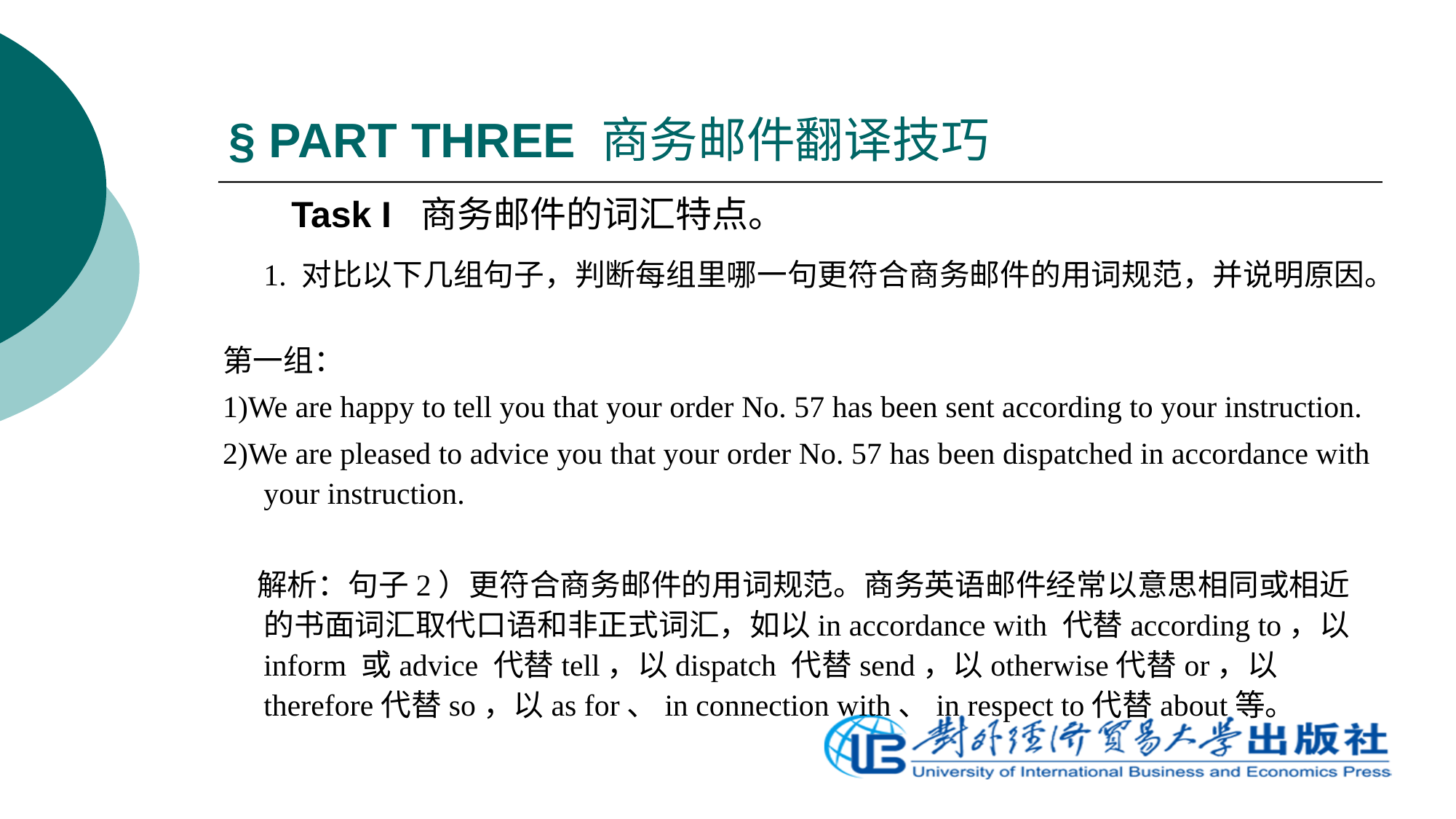

# § PART THREE 商务邮件翻译技巧
Task I  商务邮件的词汇特点。
	1. 对比以下几组句子，判断每组里哪一句更符合商务邮件的用词规范，并说明原因。
第一组：
1)We are happy to tell you that your order No. 57 has been sent according to your instruction.
2)We are pleased to advice you that your order No. 57 has been dispatched in accordance with your instruction.

    解析：句子2）更符合商务邮件的用词规范。商务英语邮件经常以意思相同或相近的书面词汇取代口语和非正式词汇，如以in accordance with 代替according to，以inform 或advice 代替tell，以dispatch 代替send，以otherwise代替or，以therefore代替so，以as for、in connection with、in respect to代替about等。